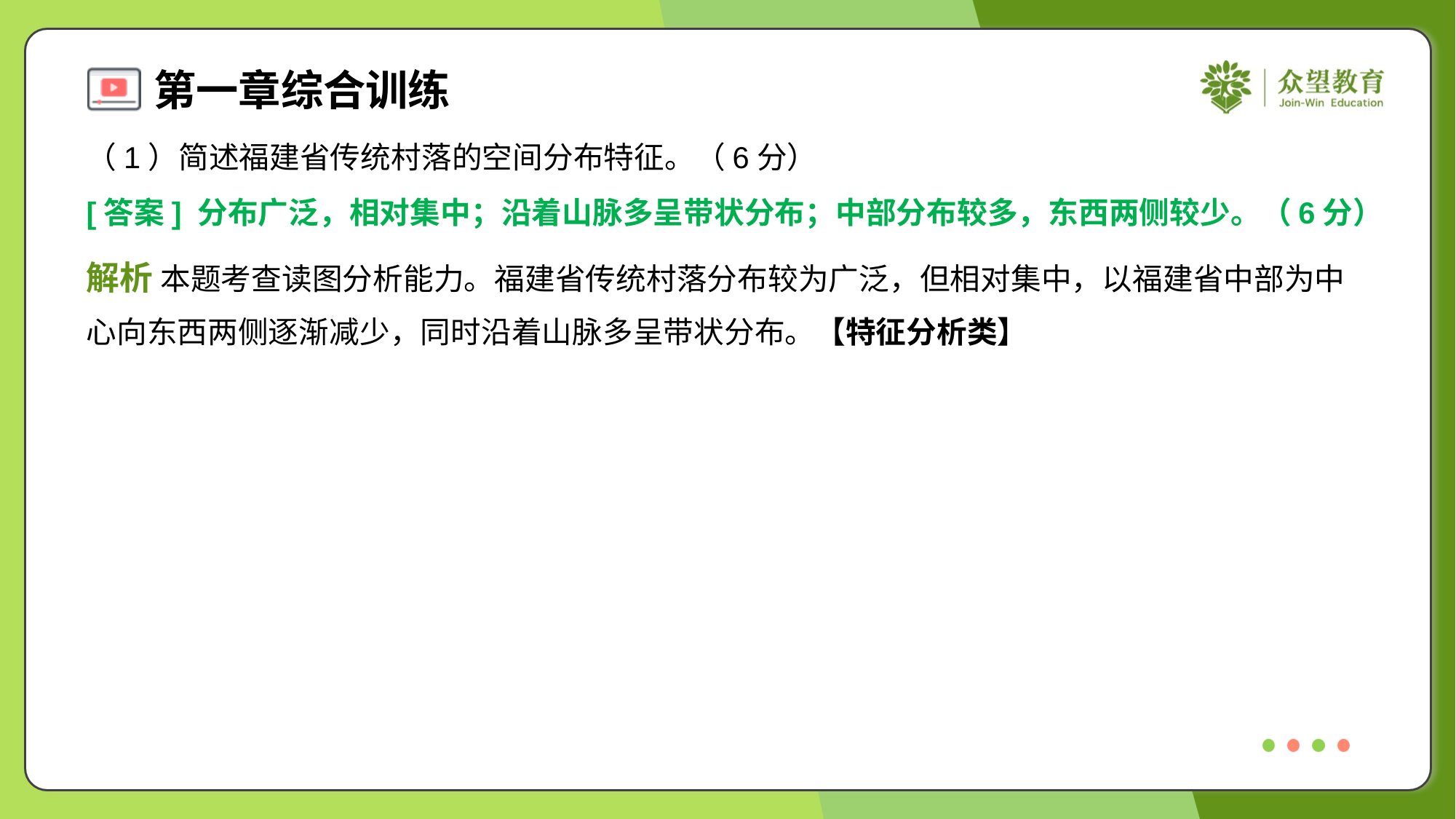

（1）简述福建省传统村落的空间分布特征。（6分）
[答案] 分布广泛，相对集中；沿着山脉多呈带状分布；中部分布较多，东西两侧较少。（6分）
解析 本题考查读图分析能力。福建省传统村落分布较为广泛，但相对集中，以福建省中部为中
心向东西两侧逐渐减少，同时沿着山脉多呈带状分布。【特征分析类】